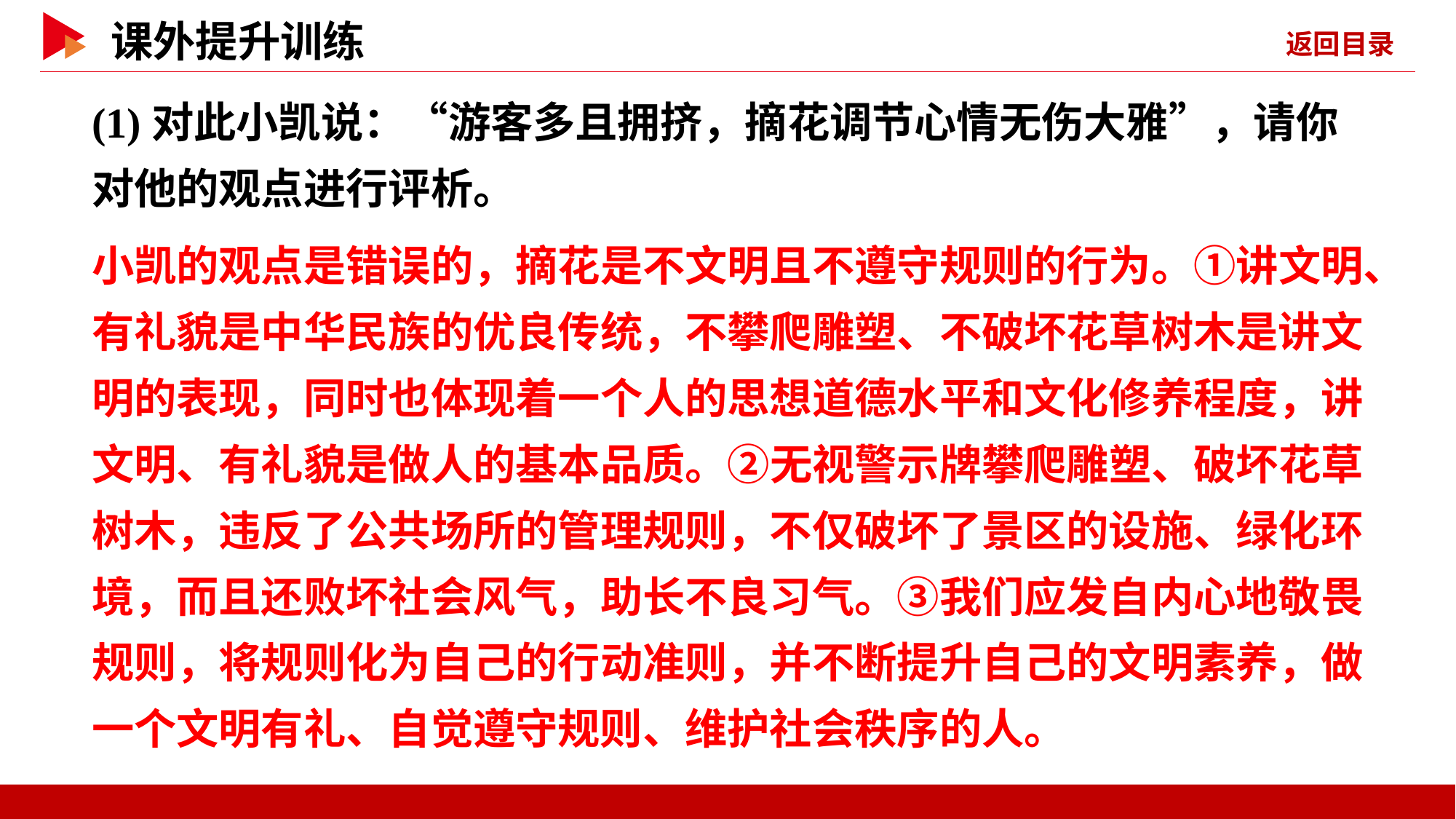

(1)对此小凯说：“游客多且拥挤，摘花调节心情无伤大雅”，请你对他的观点进行评析。
小凯的观点是错误的，摘花是不文明且不遵守规则的行为。①讲文明、有礼貌是中华民族的优良传统，不攀爬雕塑、不破坏花草树木是讲文明的表现，同时也体现着一个人的思想道德水平和文化修养程度，讲文明、有礼貌是做人的基本品质。②无视警示牌攀爬雕塑、破坏花草树木，违反了公共场所的管理规则，不仅破坏了景区的设施、绿化环境，而且还败坏社会风气，助长不良习气。③我们应发自内心地敬畏规则，将规则化为自己的行动准则，并不断提升自己的文明素养，做一个文明有礼、自觉遵守规则、维护社会秩序的人。